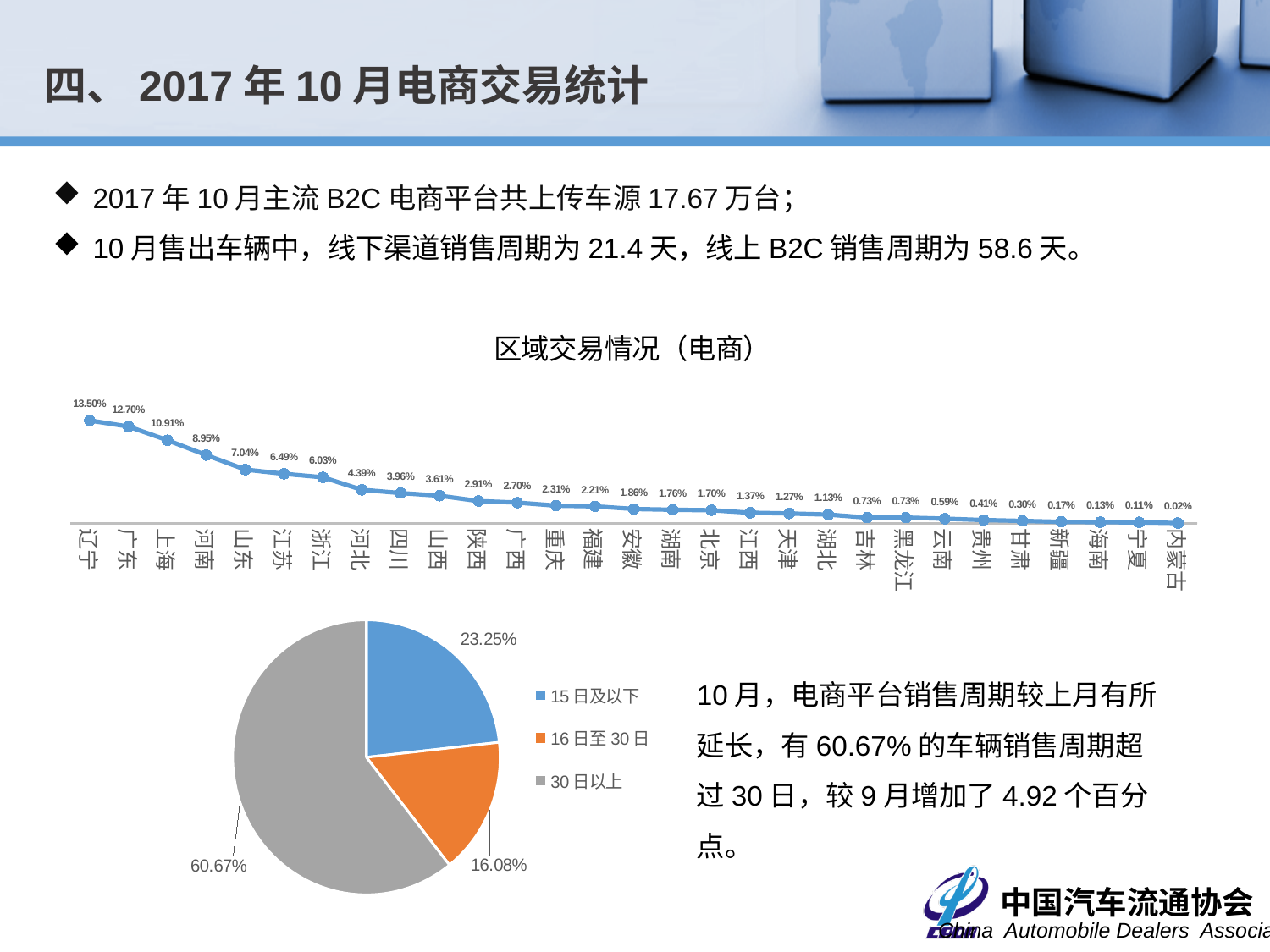

四、2017年10月电商交易统计
2017年10月主流B2C电商平台共上传车源17.67万台；
10月售出车辆中，线下渠道销售周期为21.4天，线上B2C销售周期为58.6天。

### Chart: 区域交易情况（电商）

| Category | 比例 |
|---|---|
| 辽宁 | 0.1349976148831293 |
| 广东 | 0.1270472253140404 |
| 上海 | 0.10907934488789953 |
| 河南 | 0.08952138654794088 |
| 山东 | 0.07044045158212753 |
| 江苏 | 0.0648751788837653 |
| 浙江 | 0.060263952933693764 |
| 河北 | 0.04388615042137066 |
| 四川 | 0.03959294005406265 |
| 山西 | 0.036094768643663545 |
| 陕西 | 0.029098425822865325 |
| 广西 | 0.027031324534902212 |
| 重庆 | 0.023056129750357767 |
| 福建 | 0.0221020830020671 |
| 安徽 | 0.018603911591667997 |
| 湖南 | 0.017649864843377328 |
| 北京 | 0.01701383367785022 |
| 江西 | 0.013674670058832885 |
| 天津 | 0.012720623310542219 |
| 湖北 | 0.011289553188106219 |
| 吉林 | 0.007314358403561776 |
| 黑龙江 | 0.007314358403561776 |
| 云南 | 0.005883288281125777 |
| 贵州 | 0.004134202575926222 |
| 甘肃 | 0.003021148036253777 |
| 新疆 | 0.001749085705199555 |
| 海南 | 0.001272062331054222 |
| 宁夏 | 0.0011130545396724441 |
| 内蒙古 | 0.00015900779138177778 |

### Chart

| Category | 销量占比 |
|---|---|
| 15日及以下 | 0.2325468648998061 |
| 16日至30日 | 0.1607950872656755 |
| 30日以上 | 0.6066580478345186 |

### Chart

| Category |
|---|
10月，电商平台销售周期较上月有所延长，有60.67%的车辆销售周期超过30日，较9月增加了4.92个百分点。